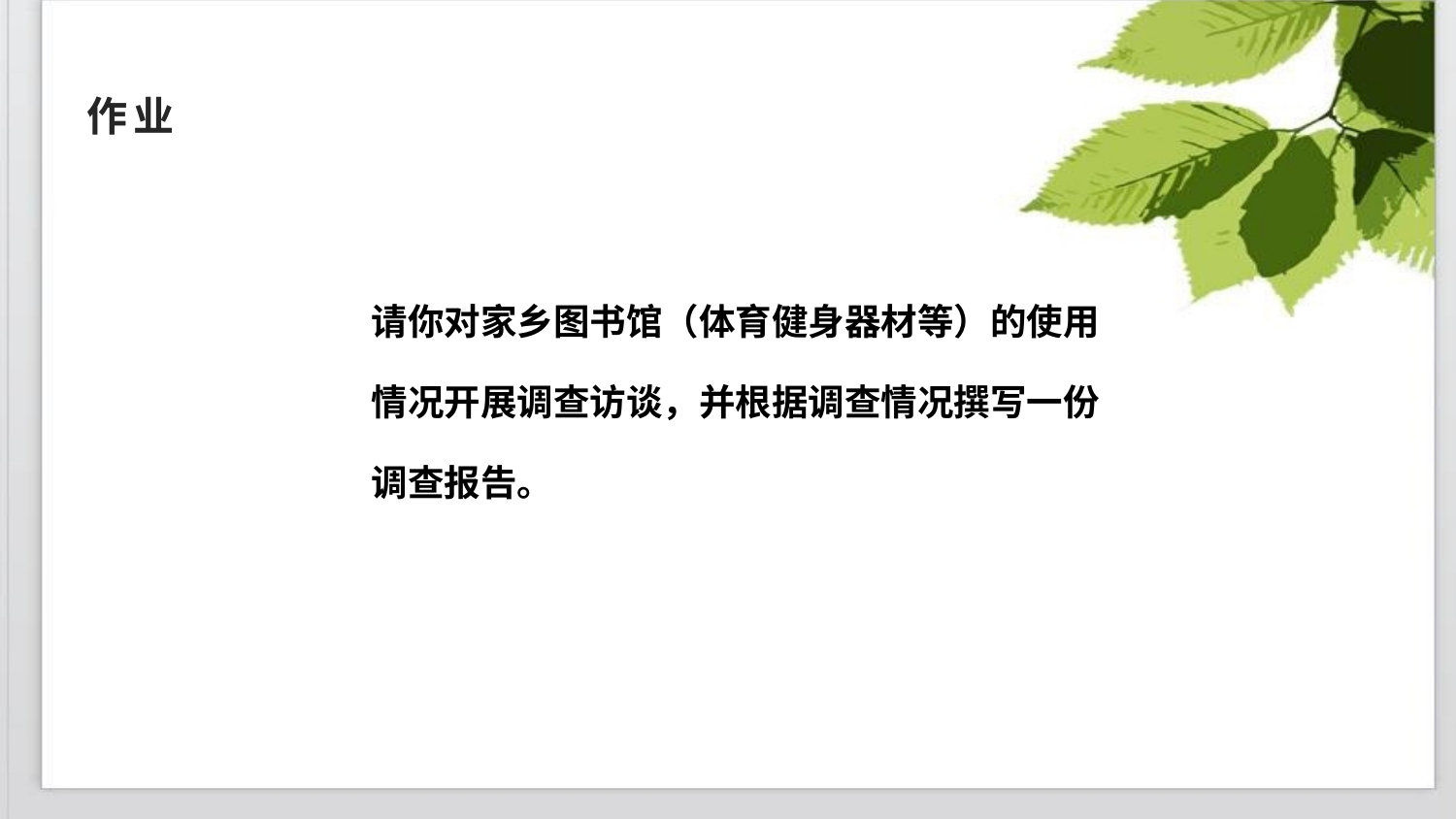

# 作业

请你对家乡图书馆（体育健身器材等）的使用情况开展调查访谈，并根据调查情况撰写一份调查报告。